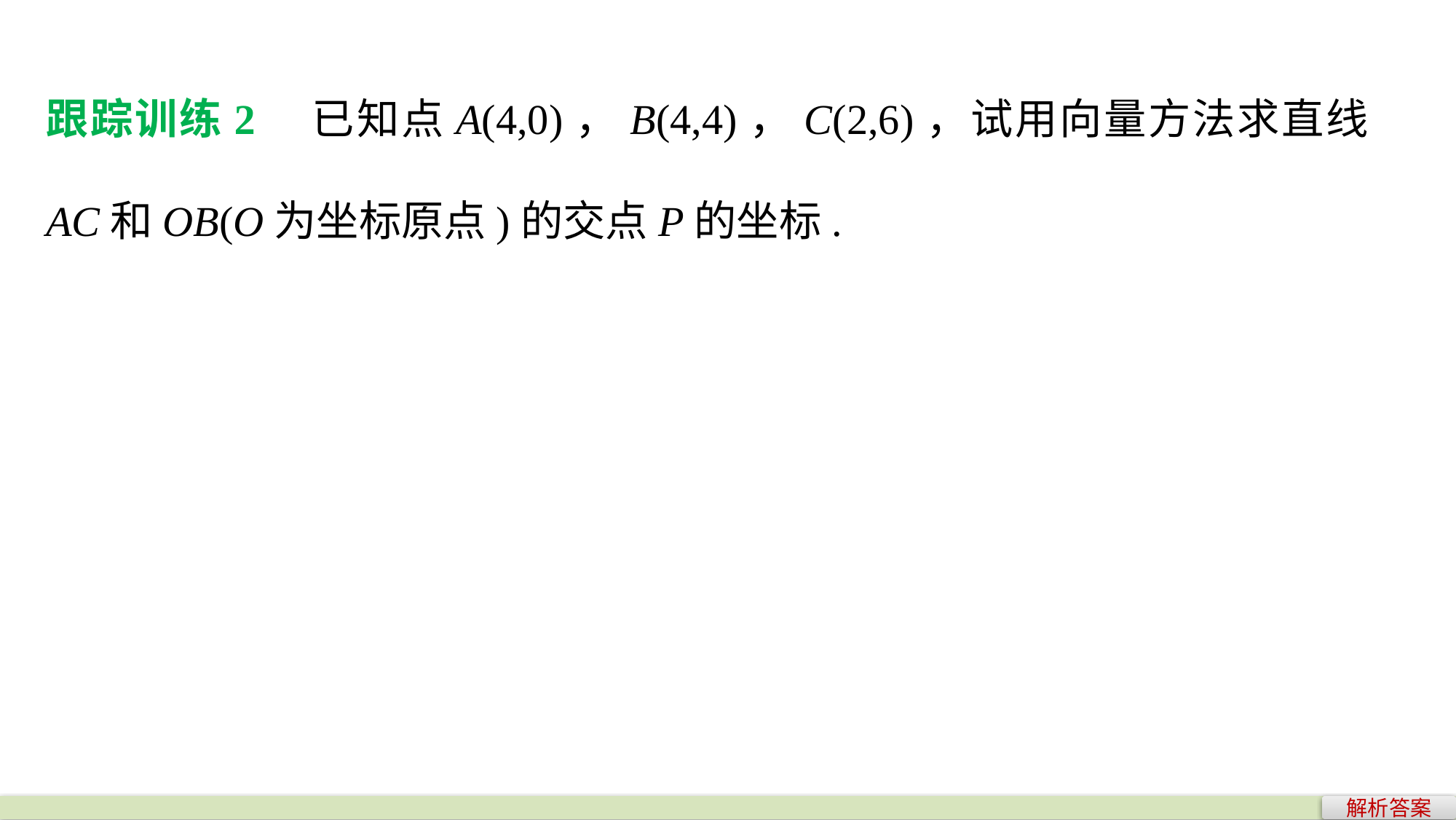

跟踪训练2　已知点A(4,0)，B(4,4)，C(2,6)，试用向量方法求直线AC和OB(O为坐标原点)的交点P的坐标.
解析答案